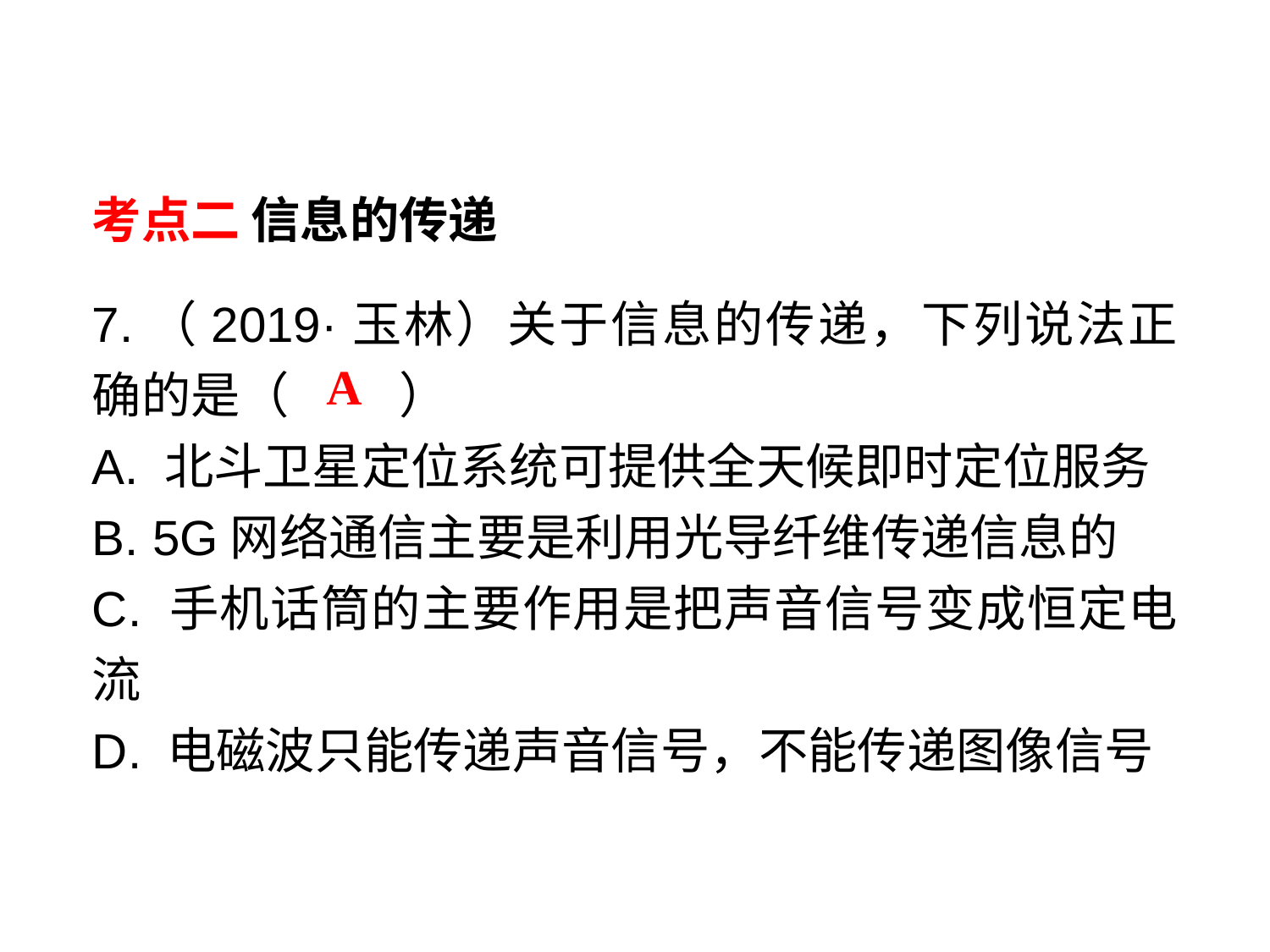

考点二 信息的传递
7.（2019·玉林）关于信息的传递，下列说法正确的是（　 　）
A. 北斗卫星定位系统可提供全天候即时定位服务
B. 5G网络通信主要是利用光导纤维传递信息的
C. 手机话筒的主要作用是把声音信号变成恒定电流
D. 电磁波只能传递声音信号，不能传递图像信号
A